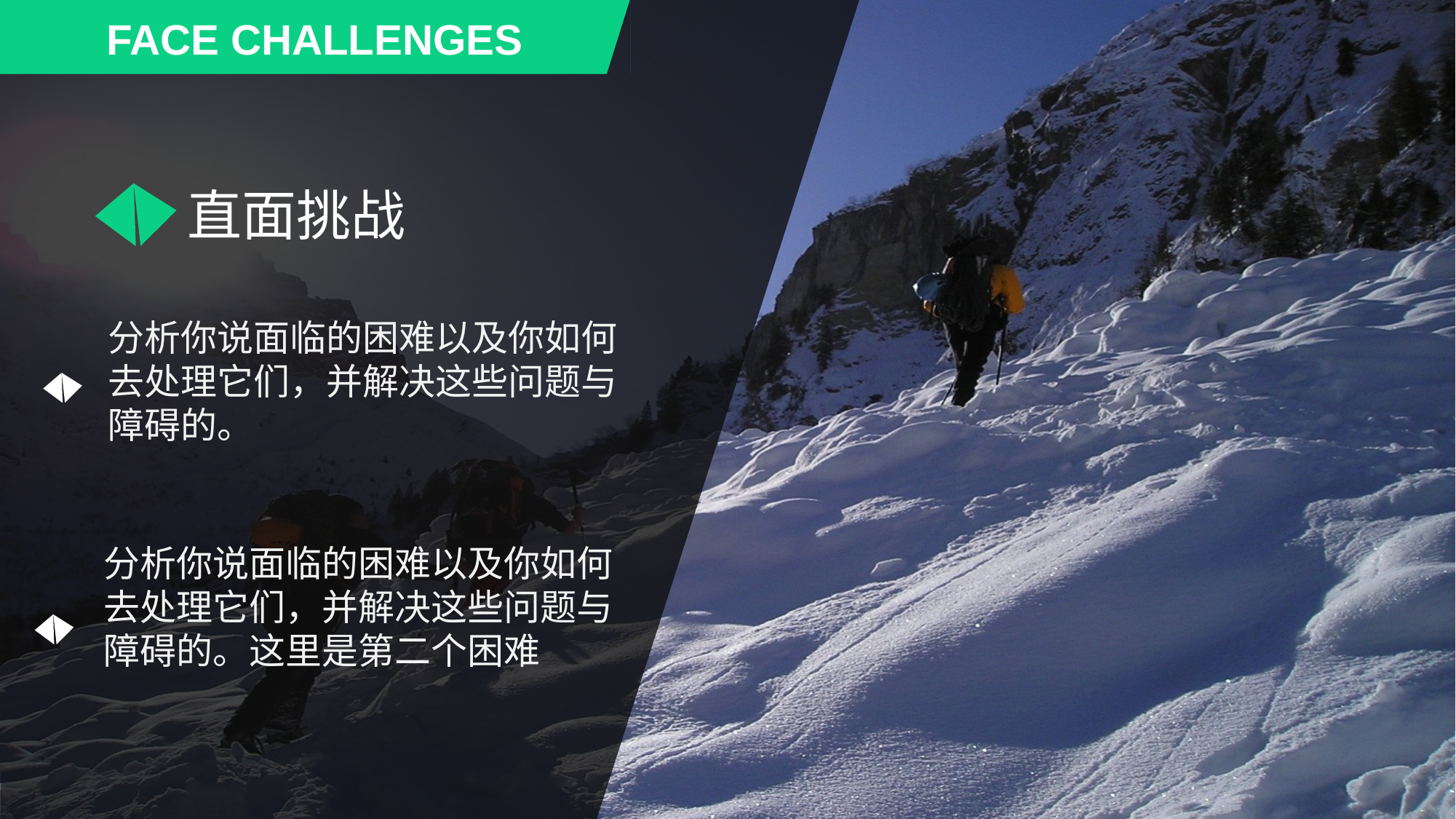

FACE CHALLENGES
直面挑战

分析你说面临的困难以及你如何去处理它们，并解决这些问题与障碍的。

分析你说面临的困难以及你如何去处理它们，并解决这些问题与障碍的。这里是第二个困难